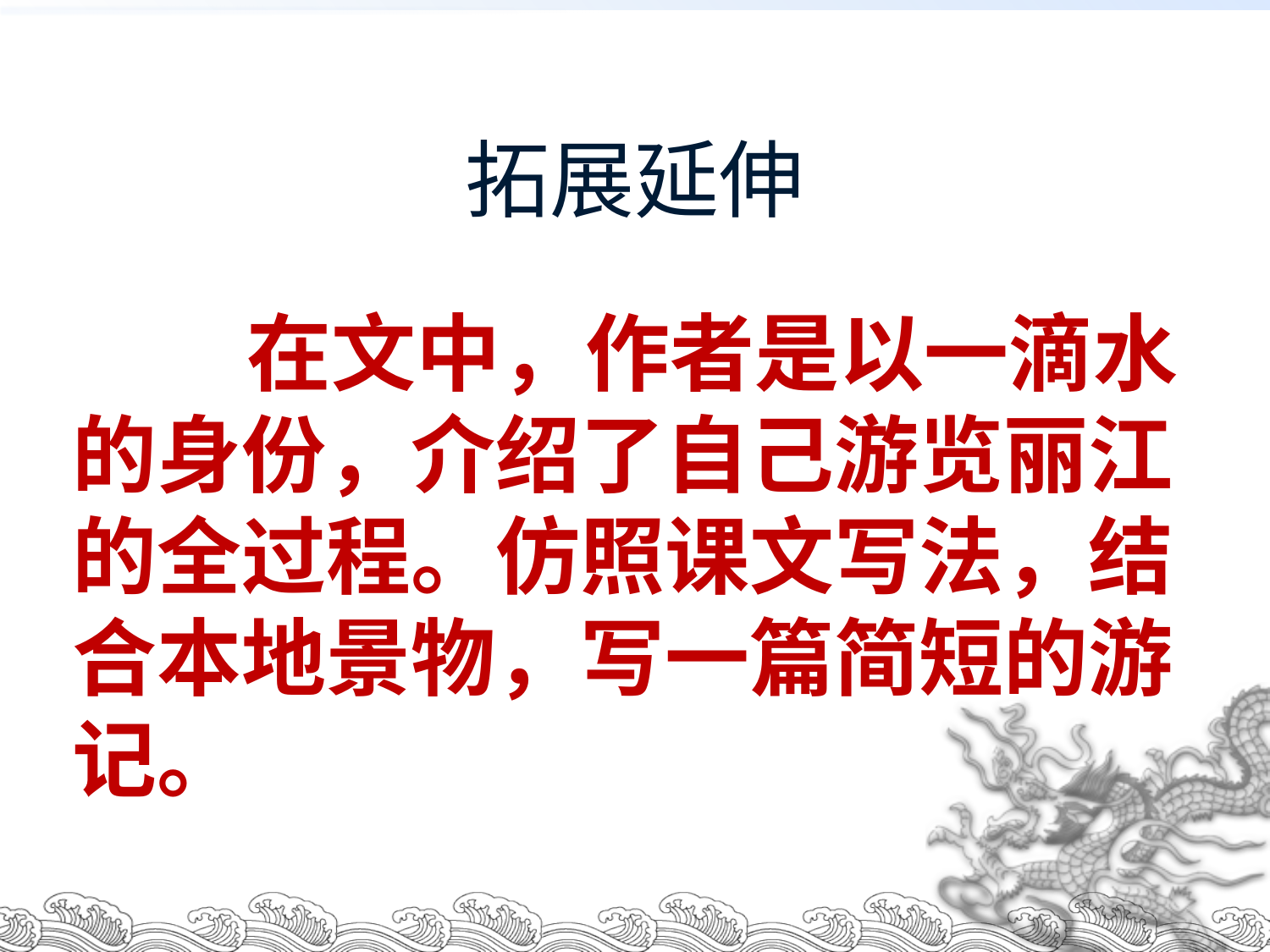

# 拓展延伸
        在文中，作者是以一滴水的身份，介绍了自己游览丽江的全过程。仿照课文写法，结合本地景物，写一篇简短的游记。